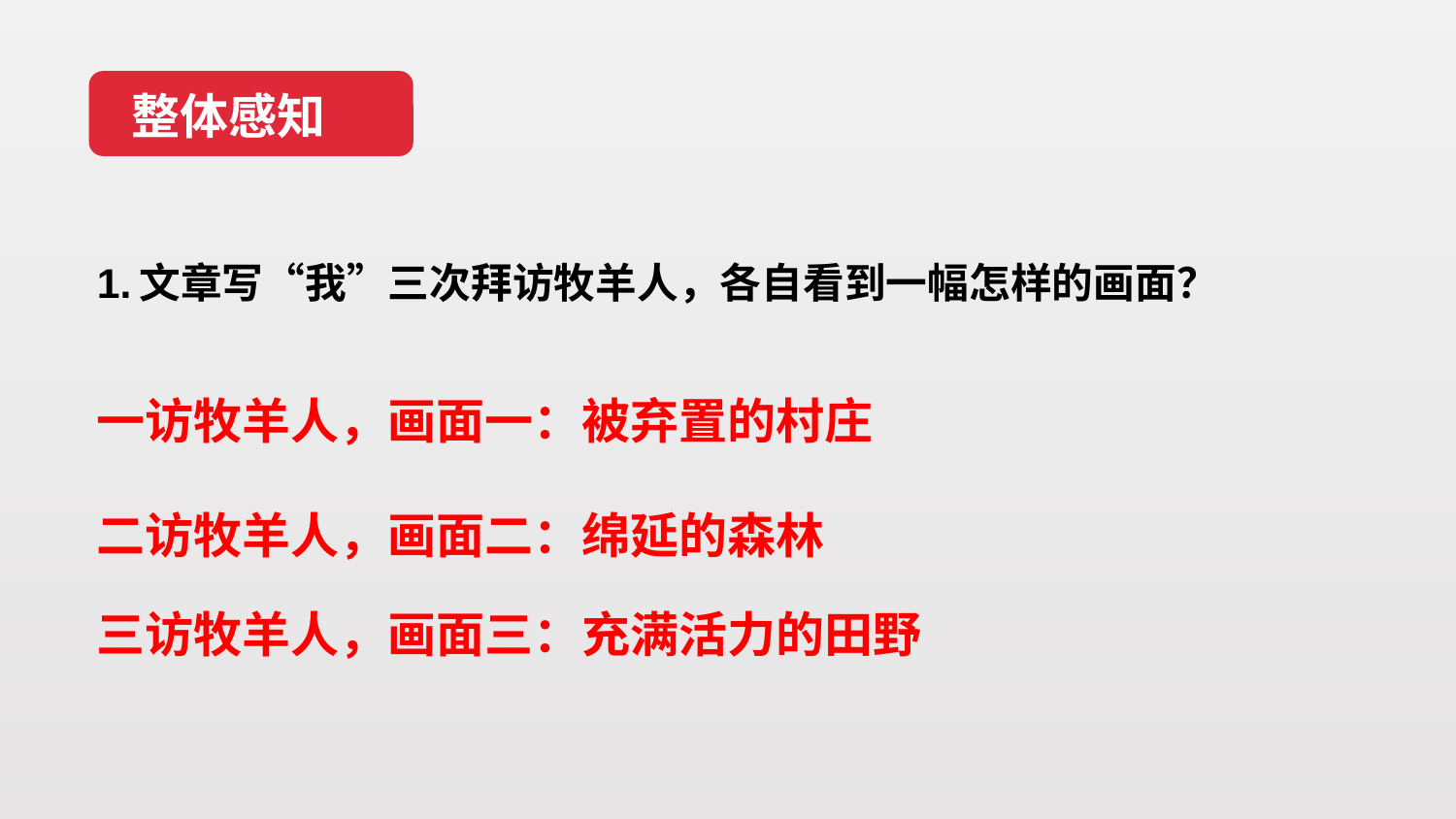

整体感知
# 1.文章写“我”三次拜访牧羊人，各自看到一幅怎样的画面？
一访牧羊人，画面一：被弃置的村庄
二访牧羊人，画面二：绵延的森林
三访牧羊人，画面三：充满活力的田野